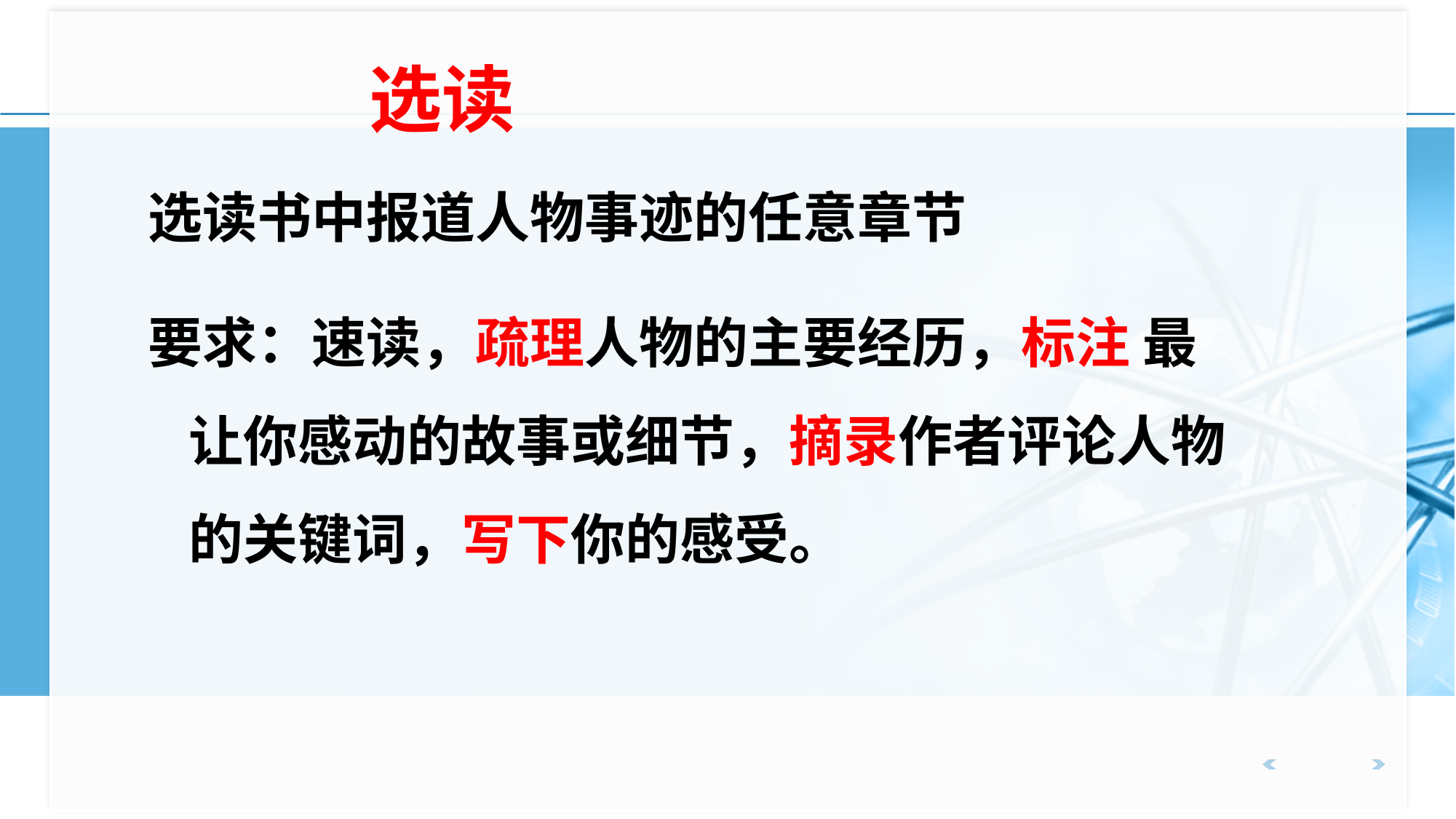

# 选读
选读书中报道人物事迹的任意章节
要求：速读，疏理人物的主要经历，标注 最 让你感动的故事或细节，摘录作者评论人物的关键词，写下你的感受。